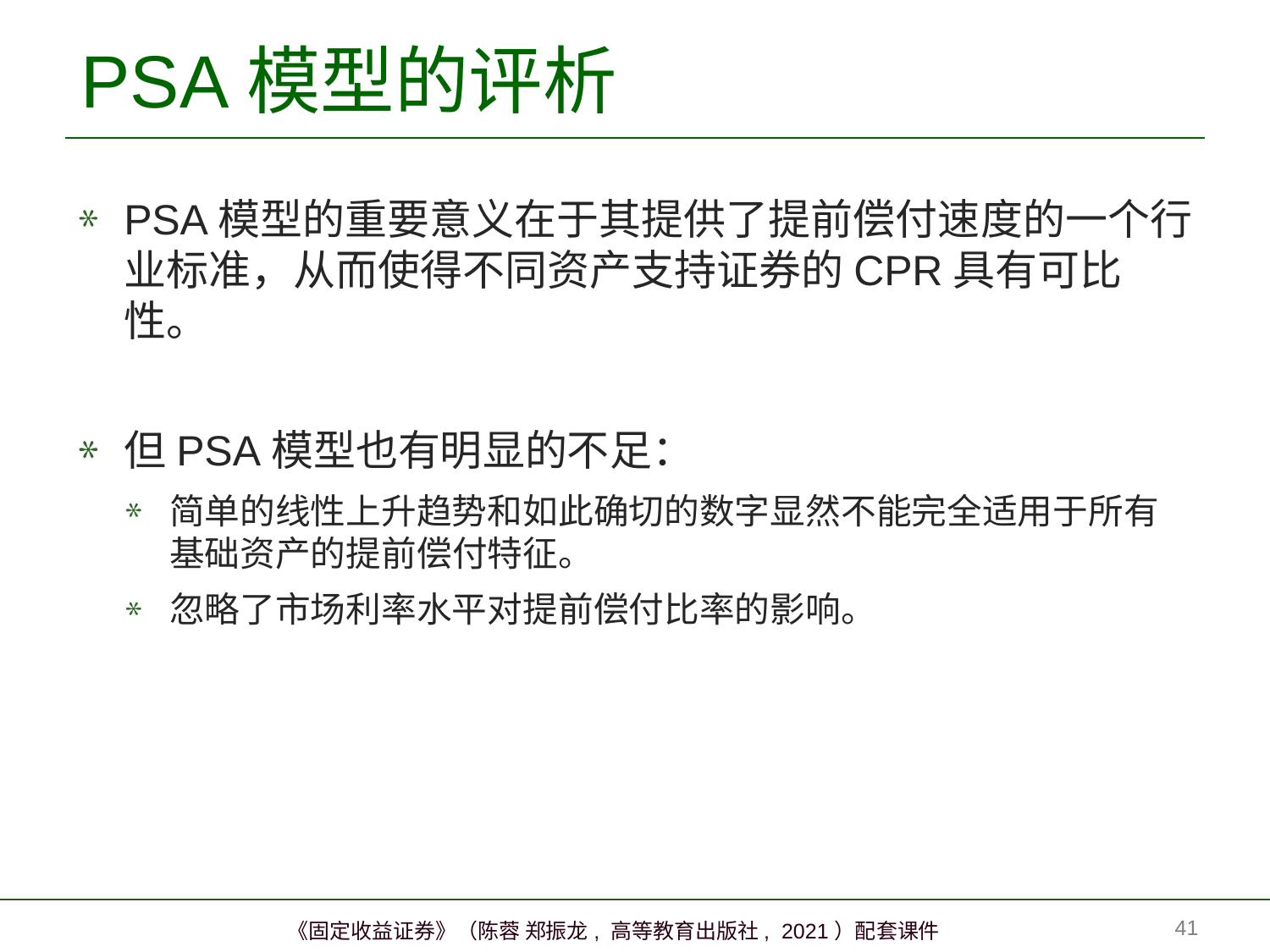

# PSA模型的评析
PSA模型的重要意义在于其提供了提前偿付速度的一个行业标准，从而使得不同资产支持证券的CPR具有可比性。

但PSA模型也有明显的不足：
简单的线性上升趋势和如此确切的数字显然不能完全适用于所有基础资产的提前偿付特征。
忽略了市场利率水平对提前偿付比率的影响。

41